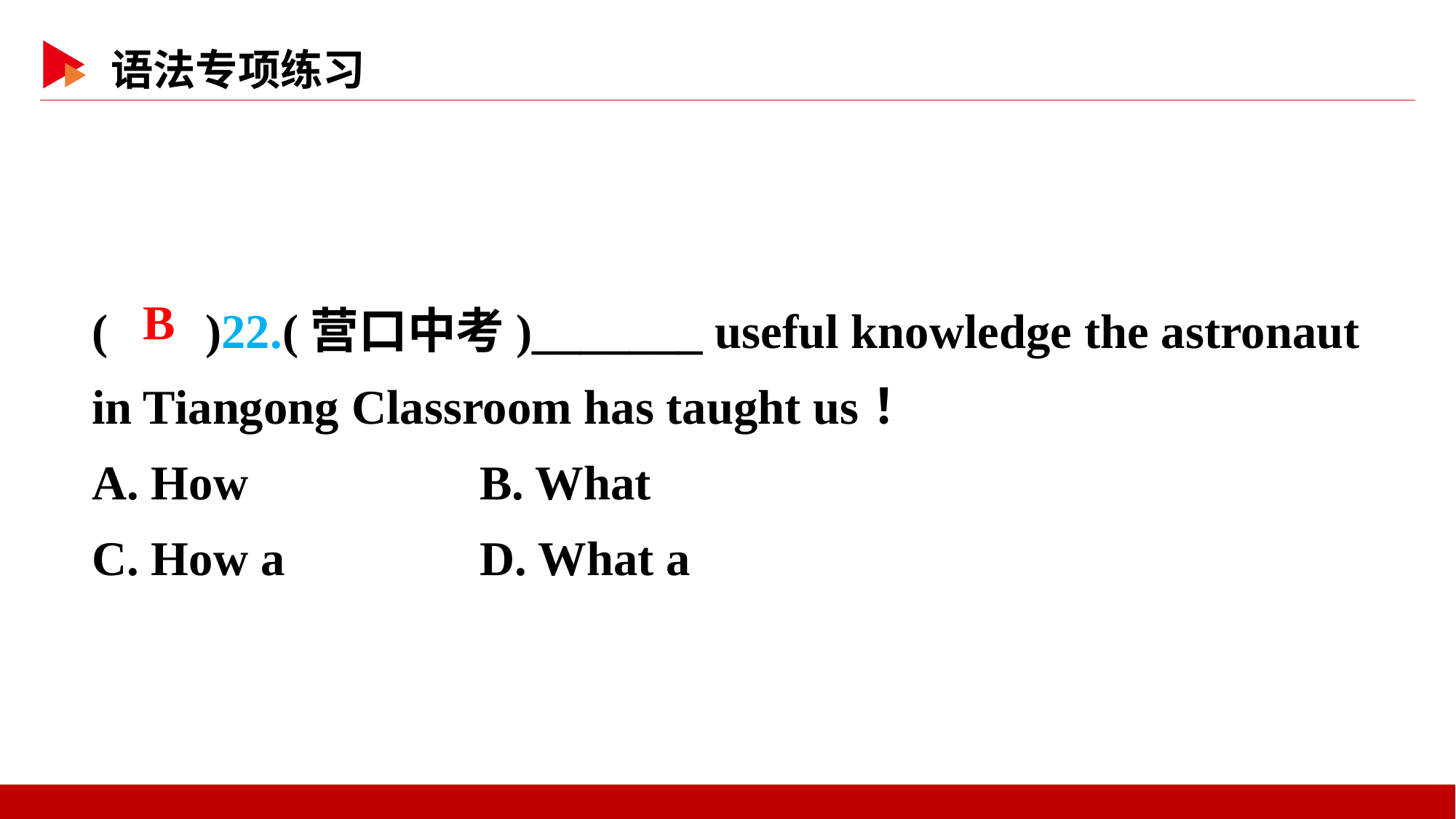

(        )22.(营口中考)_______ useful knowledge the astronaut in Tiangong Classroom has taught us！
A. How                   B. What
C. How a                D. What a
   B